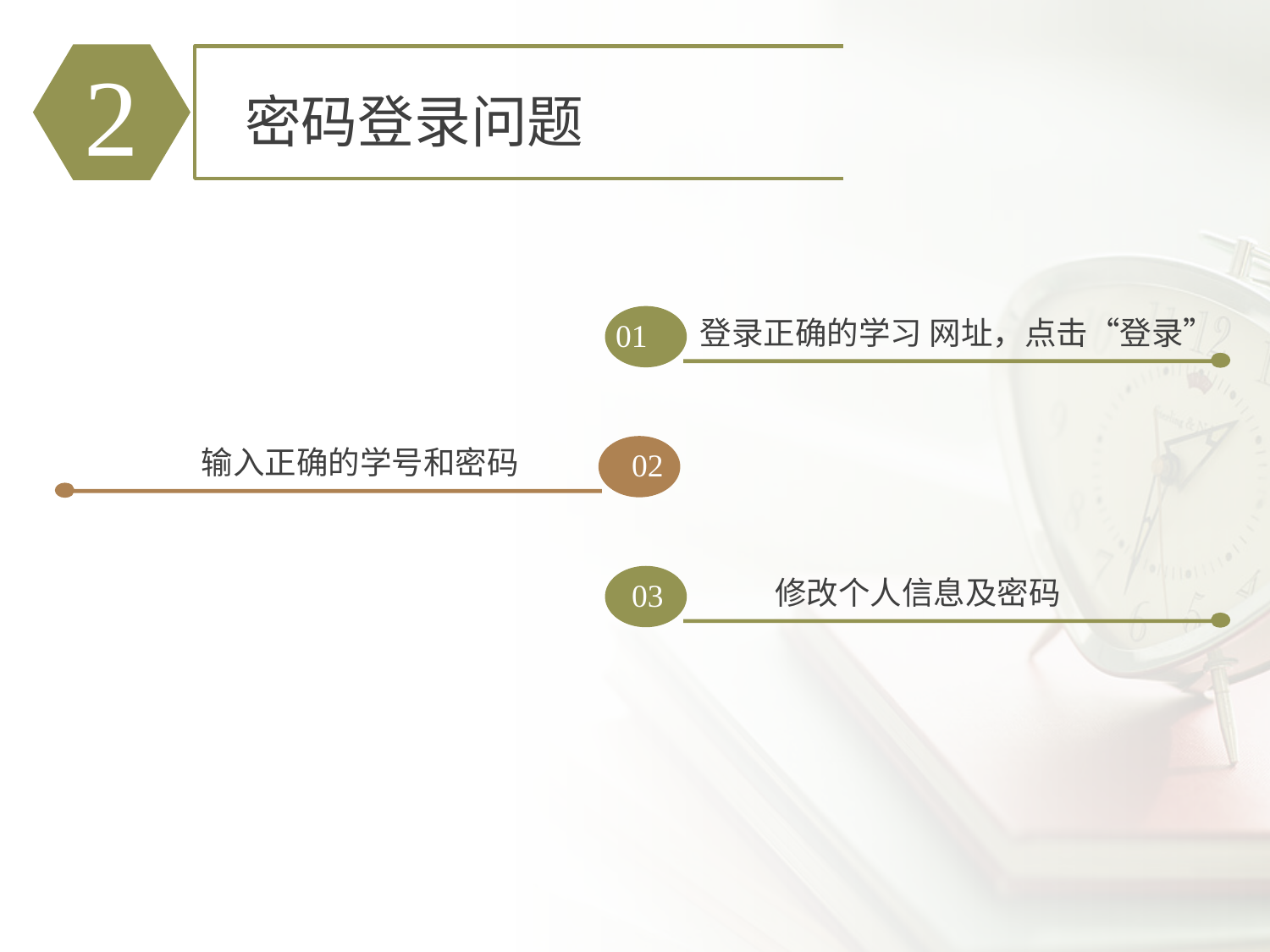

2
密码登录问题
          登录正确的学习 网址，点击“登录”
01
输入正确的学号和密码
02
修改个人信息及密码
03